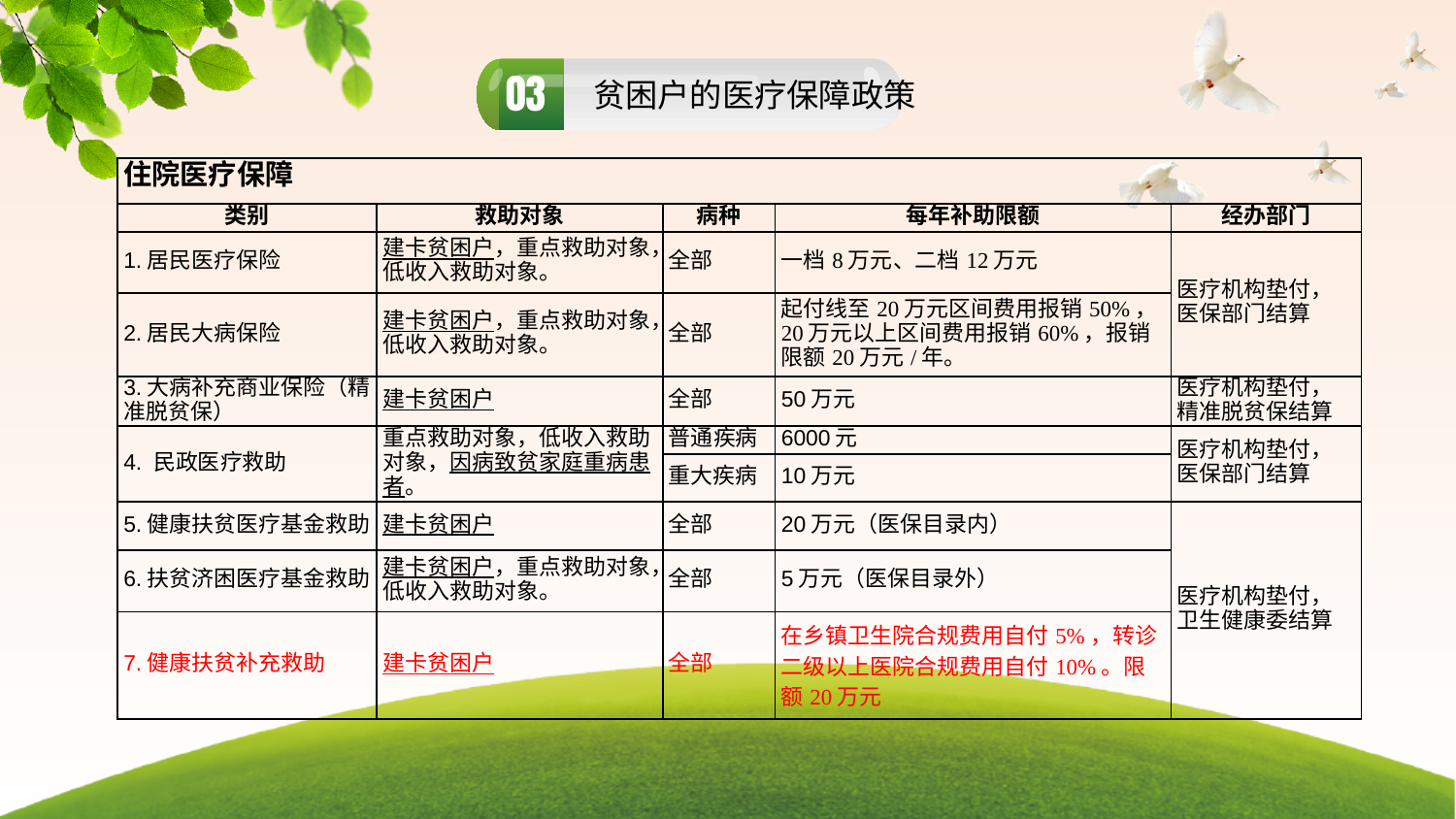

03
贫困户的医疗保障政策
| 住院医疗保障 |  |  |  |  |
| --- | --- | --- | --- | --- |
| 类别 | 救助对象 | 病种 | 每年补助限额 | 经办部门 |
| 1.居民医疗保险 | 建卡贫困户，重点救助对象，低收入救助对象。 | 全部 | 一档8万元、二档12万元 | 医疗机构垫付，医保部门结算 |
| 2.居民大病保险 | 建卡贫困户，重点救助对象，低收入救助对象。 | 全部 | 起付线至20万元区间费用报销50%，20万元以上区间费用报销60%，报销限额20万元/年。 |  |
| 3.大病补充商业保险（精准脱贫保） | 建卡贫困户 | 全部 | 50万元 | 医疗机构垫付，精准脱贫保结算 |
| 4. 民政医疗救助 | 重点救助对象，低收入救助对象，因病致贫家庭重病患者。 | 普通疾病 | 6000元 | 医疗机构垫付，医保部门结算 |
|  |  | 重大疾病 | 10万元 |  |
| 5.健康扶贫医疗基金救助 | 建卡贫困户 | 全部 | 20万元（医保目录内） | 医疗机构垫付，卫生健康委结算 |
| 6.扶贫济困医疗基金救助 | 建卡贫困户，重点救助对象，低收入救助对象。 | 全部 | 5万元（医保目录外） |  |
| 7.健康扶贫补充救助 | 建卡贫困户 | 全部 | 在乡镇卫生院合规费用自付5%，转诊二级以上医院合规费用自付10%。限额20万元 |  |